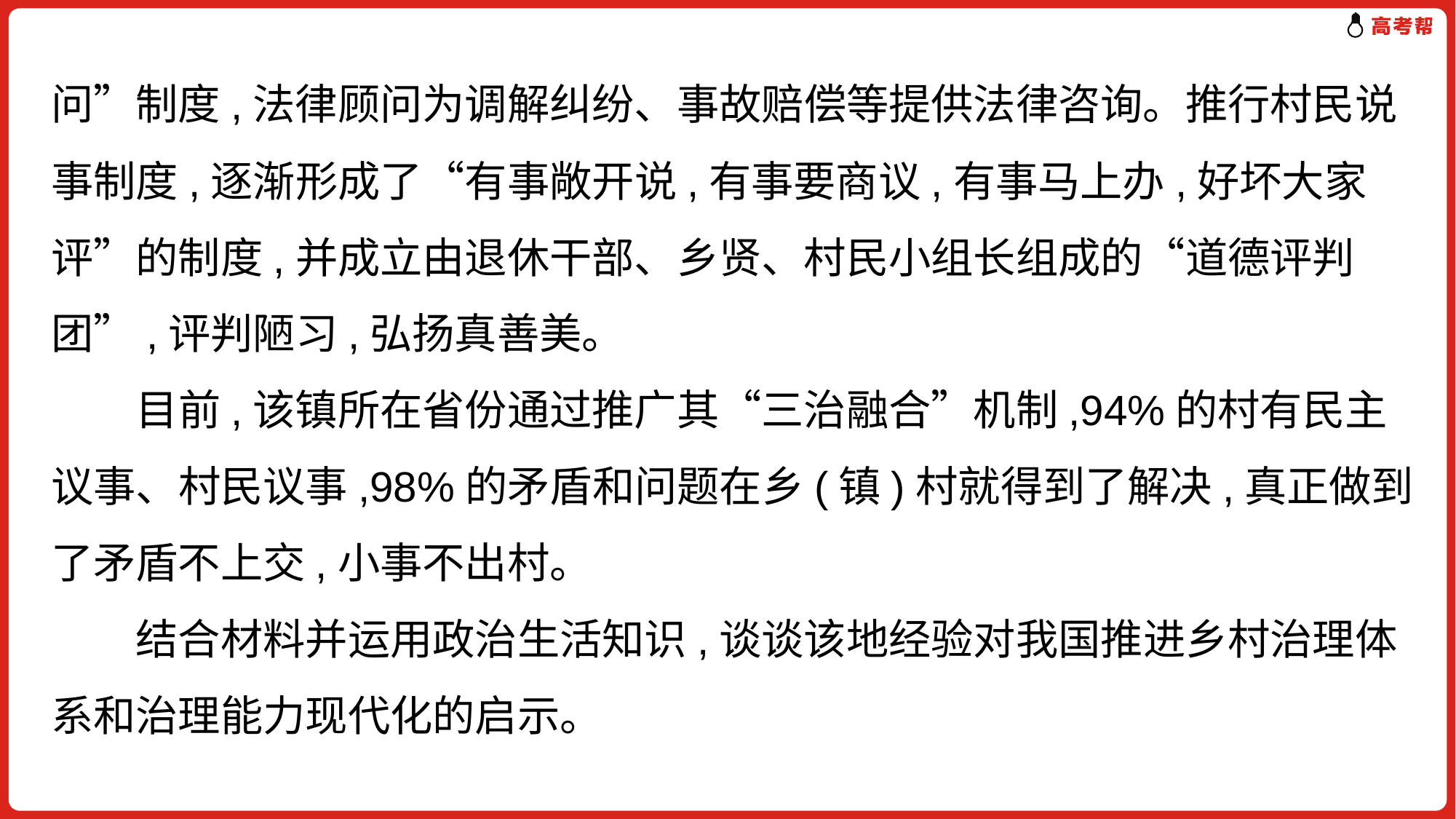

# 问”制度,法律顾问为调解纠纷、事故赔偿等提供法律咨询。推行村民说事制度,逐渐形成了“有事敞开说,有事要商议,有事马上办,好坏大家评”的制度,并成立由退休干部、乡贤、村民小组长组成的“道德评判团”,评判陋习,弘扬真善美。 　　目前,该镇所在省份通过推广其“三治融合”机制,94%的村有民主议事、村民议事,98%的矛盾和问题在乡(镇)村就得到了解决,真正做到了矛盾不上交,小事不出村。 　　结合材料并运用政治生活知识,谈谈该地经验对我国推进乡村治理体系和治理能力现代化的启示。